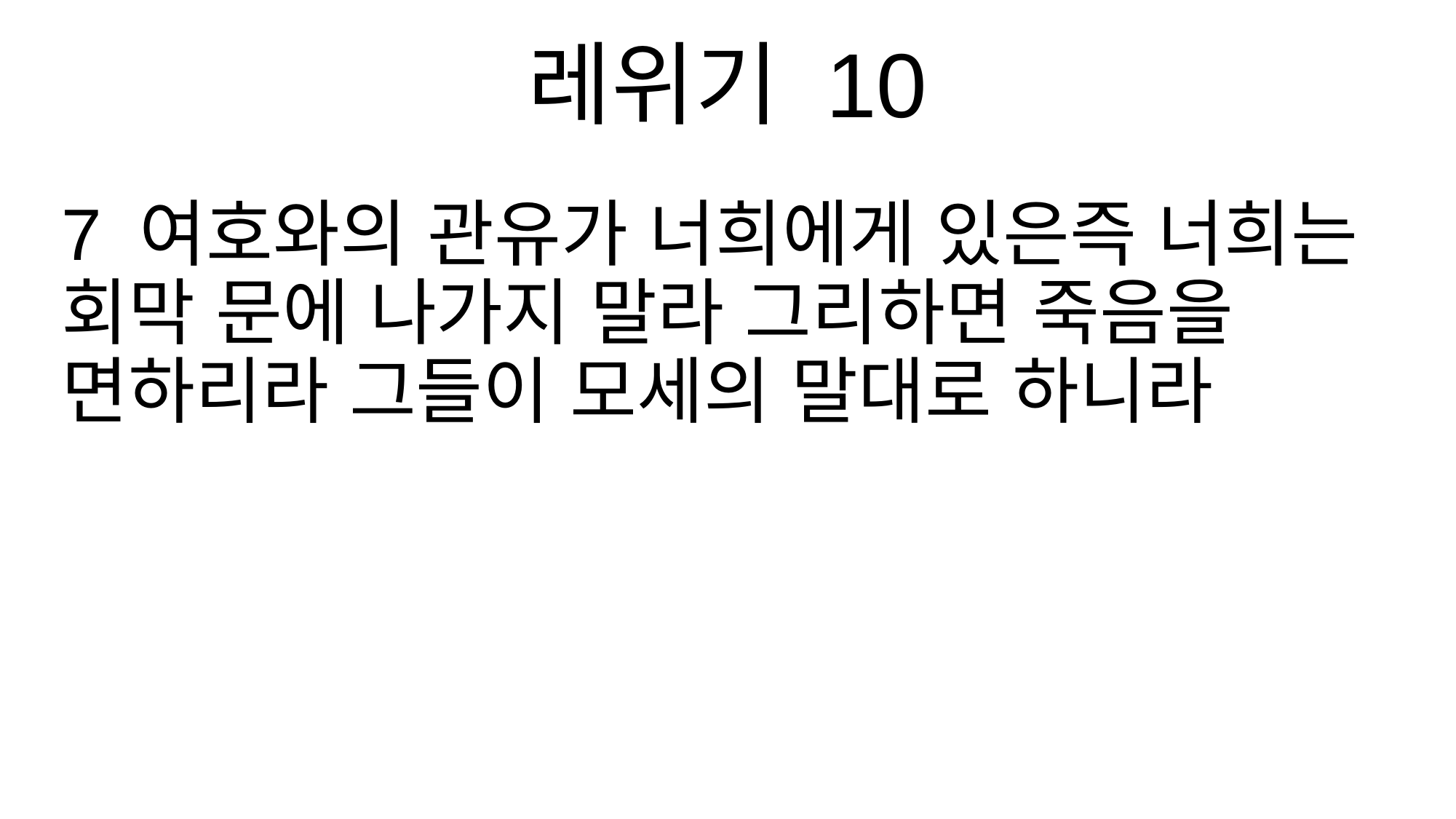

레위기 10
7 여호와의 관유가 너희에게 있은즉 너희는 회막 문에 나가지 말라 그리하면 죽음을 면하리라 그들이 모세의 말대로 하니라